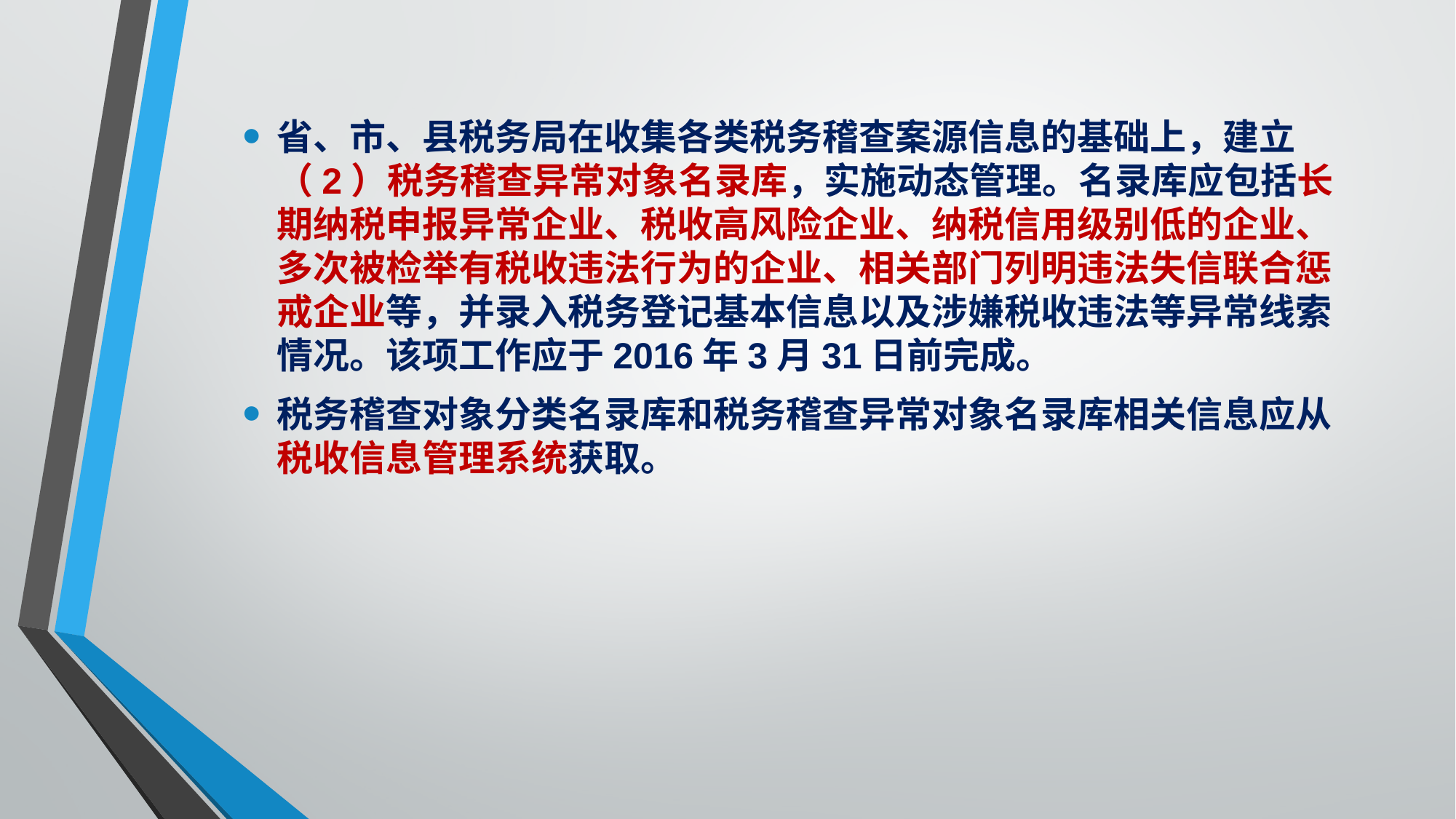

省、市、县税务局在收集各类税务稽查案源信息的基础上，建立（2）税务稽查异常对象名录库，实施动态管理。名录库应包括长期纳税申报异常企业、税收高风险企业、纳税信用级别低的企业、多次被检举有税收违法行为的企业、相关部门列明违法失信联合惩戒企业等，并录入税务登记基本信息以及涉嫌税收违法等异常线索情况。该项工作应于2016年3月31日前完成。
税务稽查对象分类名录库和税务稽查异常对象名录库相关信息应从税收信息管理系统获取。